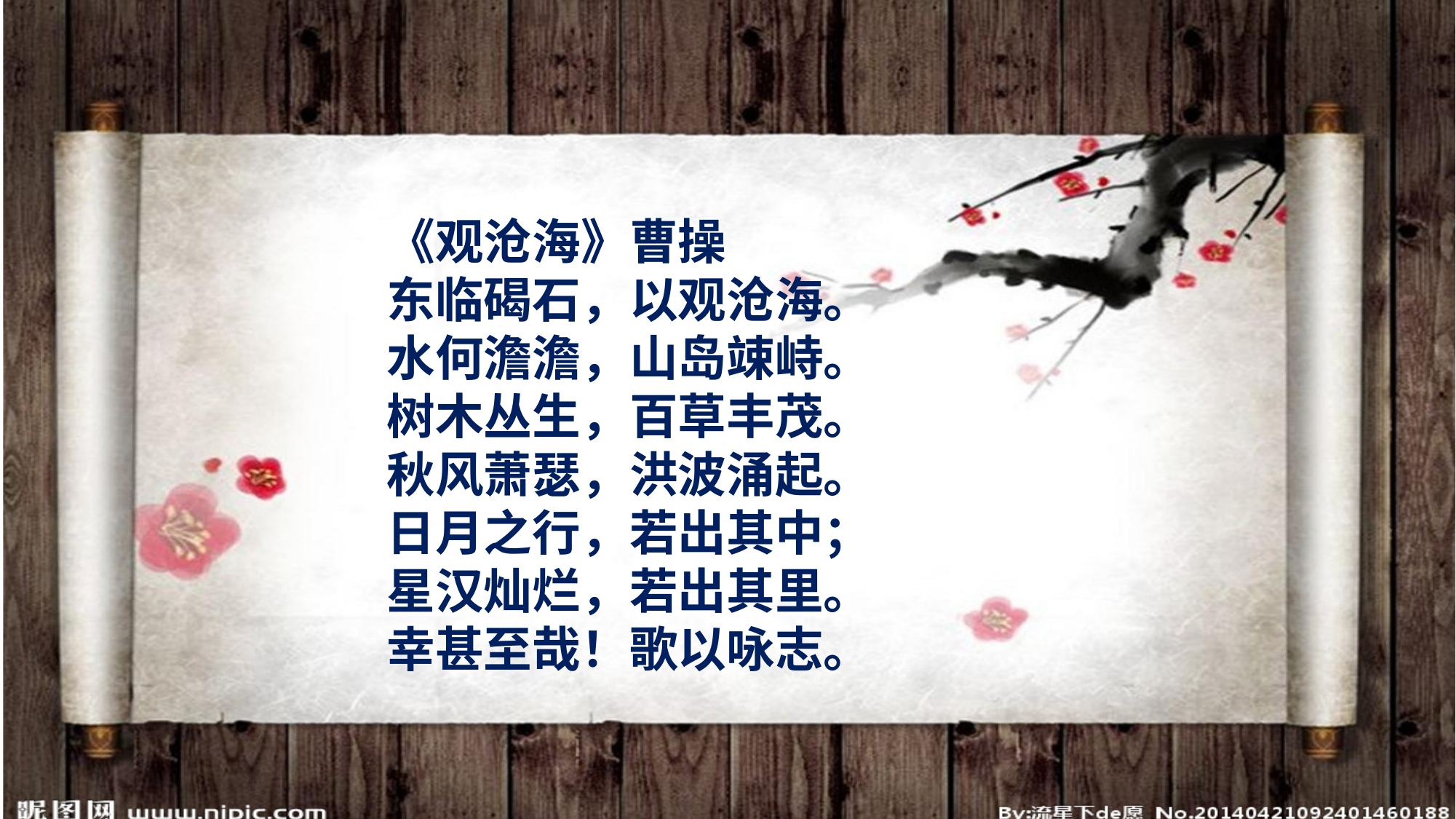

《观沧海》曹操
　　东临碣石，以观沧海。
　　水何澹澹，山岛竦峙。
　　树木丛生，百草丰茂。
　　秋风萧瑟，洪波涌起。
　　日月之行，若出其中；
　　星汉灿烂，若出其里。
　　幸甚至哉！歌以咏志。